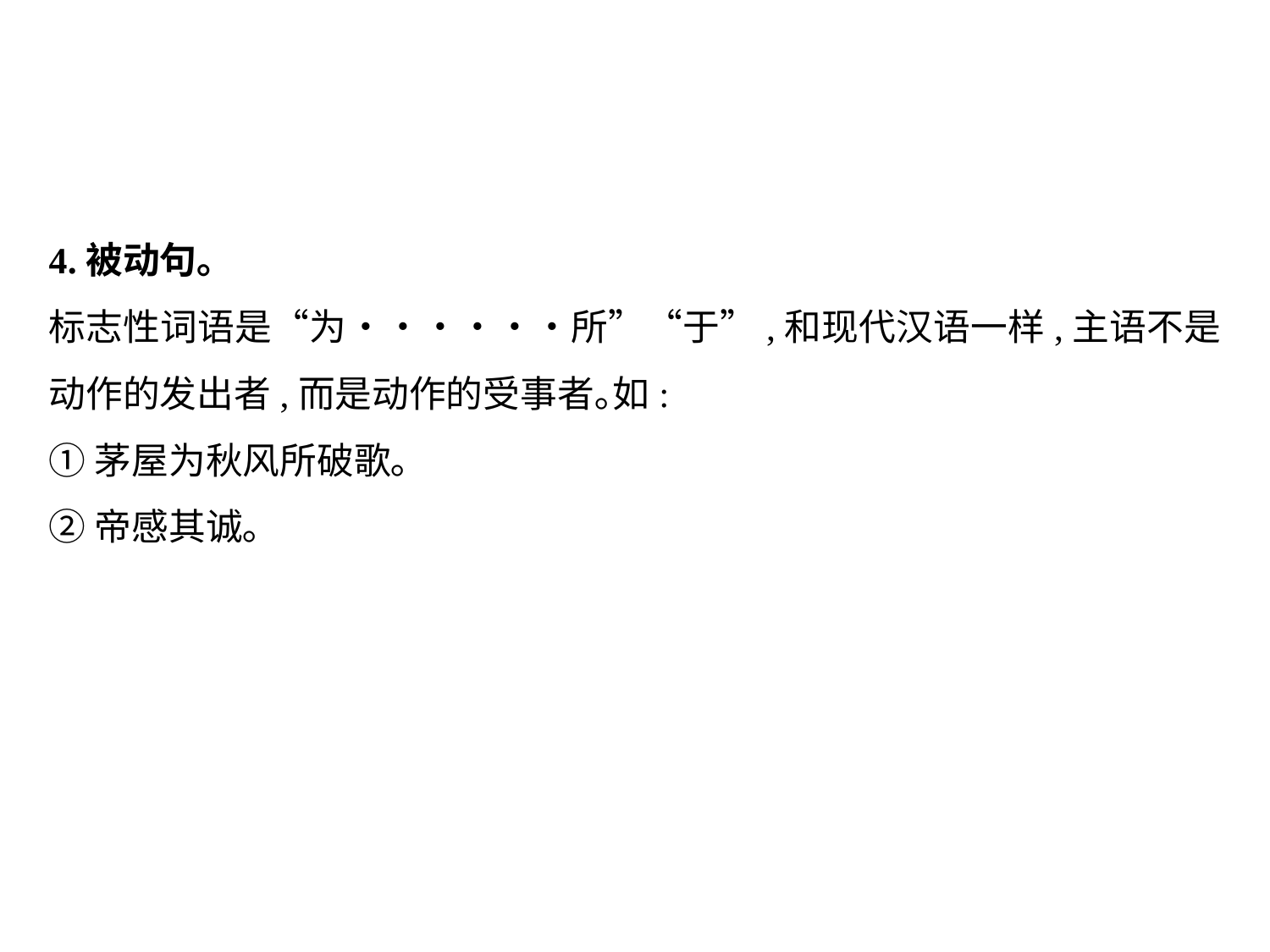

4.被动句｡
标志性词语是“为••••••所”“于”,和现代汉语一样,主语不是动作的发出者,而是动作的受事者｡如:
①茅屋为秋风所破歌｡
②帝感其诚｡